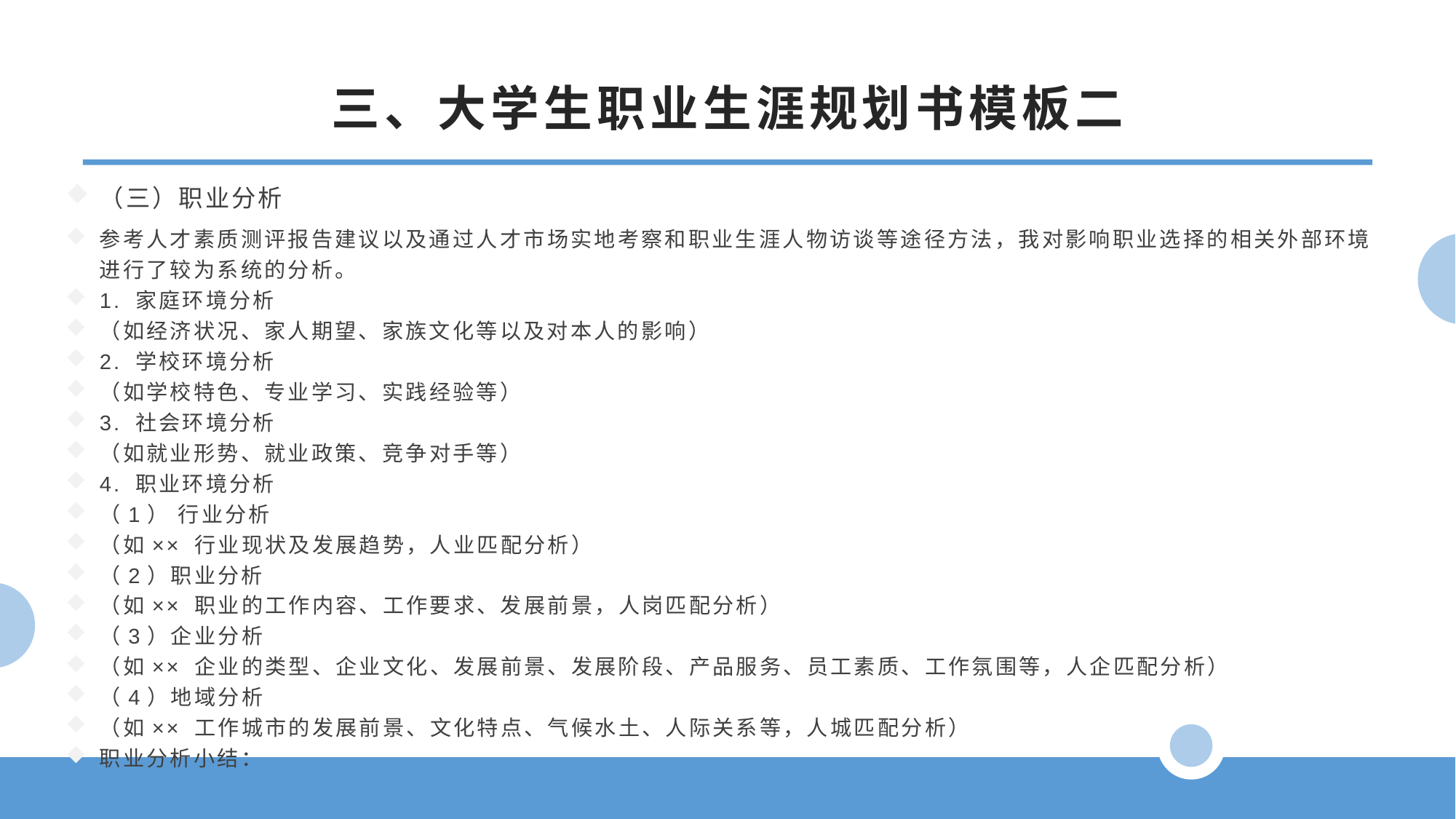

三、大学生职业生涯规划书模板二

（三）职业分析
参考人才素质测评报告建议以及通过人才市场实地考察和职业生涯人物访谈等途径方法，我对影响职业选择的相关外部环境进行了较为系统的分析。
1. 家庭环境分析
（如经济状况、家人期望、家族文化等以及对本人的影响）
2. 学校环境分析
（如学校特色、专业学习、实践经验等）
3. 社会环境分析
（如就业形势、就业政策、竞争对手等）
4. 职业环境分析
（1） 行业分析
（如×× 行业现状及发展趋势，人业匹配分析）
（2）职业分析
（如×× 职业的工作内容、工作要求、发展前景，人岗匹配分析）
（3）企业分析
（如×× 企业的类型、企业文化、发展前景、发展阶段、产品服务、员工素质、工作氛围等，人企匹配分析）
（4）地域分析
（如×× 工作城市的发展前景、文化特点、气候水土、人际关系等，人城匹配分析）
职业分析小结：